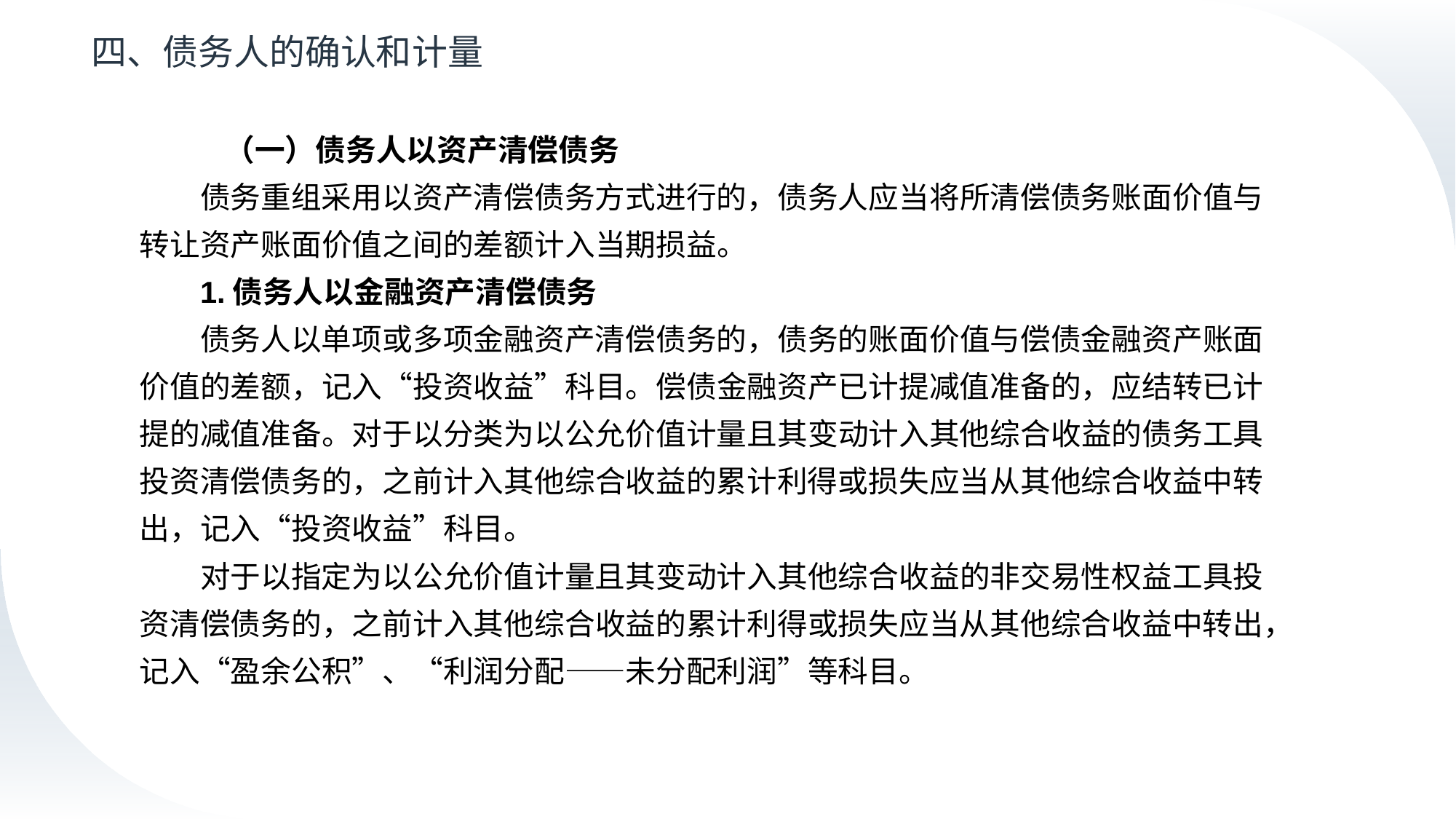

# 四、债务人的确认和计量
（一）债务人以资产清偿债务
债务重组采用以资产清偿债务方式进行的，债务人应当将所清偿债务账面价值与转让资产账面价值之间的差额计入当期损益。
1.债务人以金融资产清偿债务
债务人以单项或多项金融资产清偿债务的，债务的账面价值与偿债金融资产账面价值的差额，记入“投资收益”科目。偿债金融资产已计提减值准备的，应结转已计提的减值准备。对于以分类为以公允价值计量且其变动计入其他综合收益的债务工具投资清偿债务的，之前计入其他综合收益的累计利得或损失应当从其他综合收益中转出，记入“投资收益”科目。
对于以指定为以公允价值计量且其变动计入其他综合收益的非交易性权益工具投资清偿债务的，之前计入其他综合收益的累计利得或损失应当从其他综合收益中转出，记入“盈余公积”、“利润分配——未分配利润”等科目。